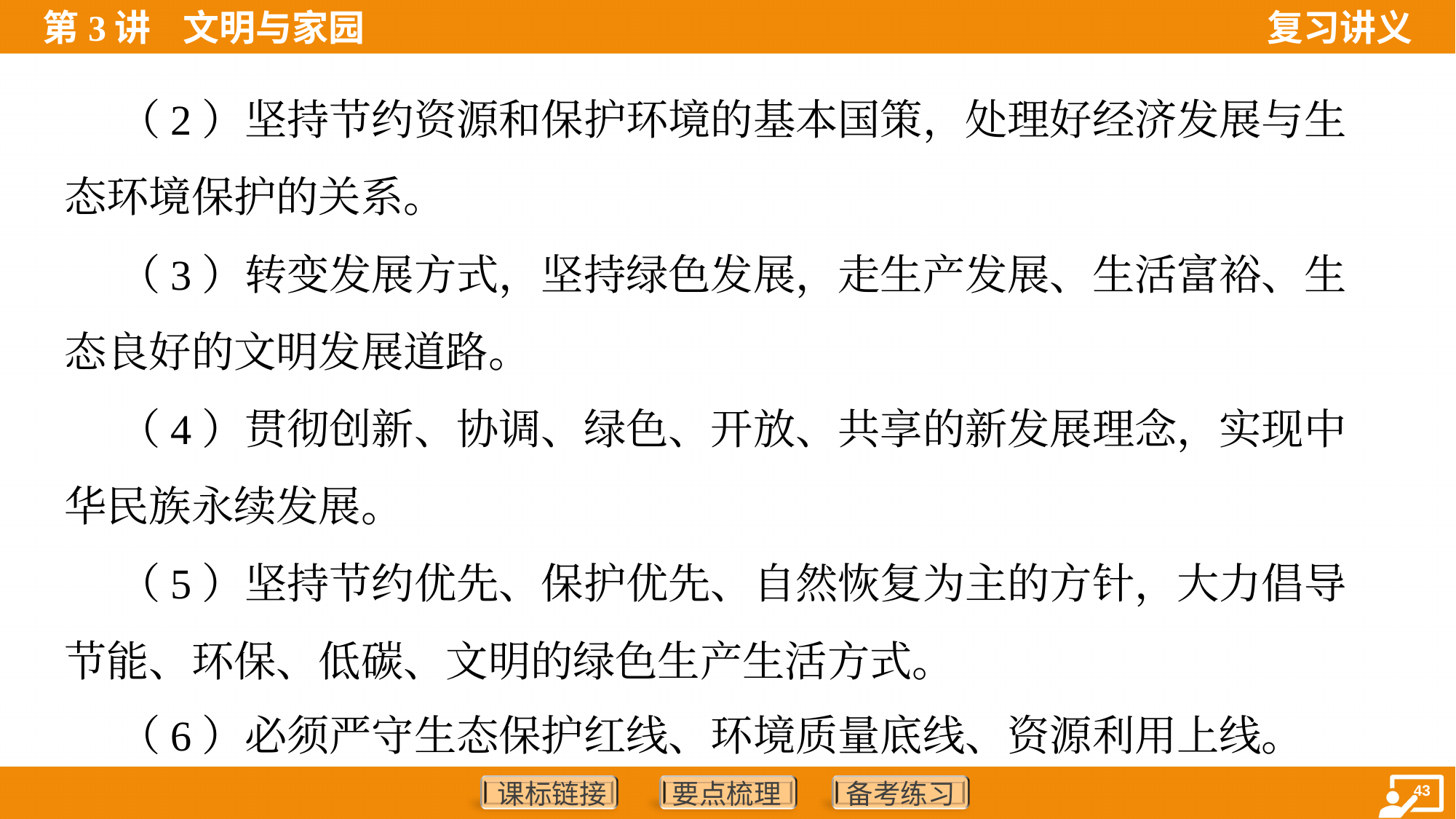

（2）坚持节约资源和保护环境的基本国策，处理好经济发展与生
态环境保护的关系。
    （3）转变发展方式，坚持绿色发展，走生产发展、生活富裕、生
态良好的文明发展道路。
    （4）贯彻创新、协调、绿色、开放、共享的新发展理念，实现中
华民族永续发展。
    （5）坚持节约优先、保护优先、自然恢复为主的方针，大力倡导
节能、环保、低碳、文明的绿色生产生活方式。
    （6）必须严守生态保护红线、环境质量底线、资源利用上线。